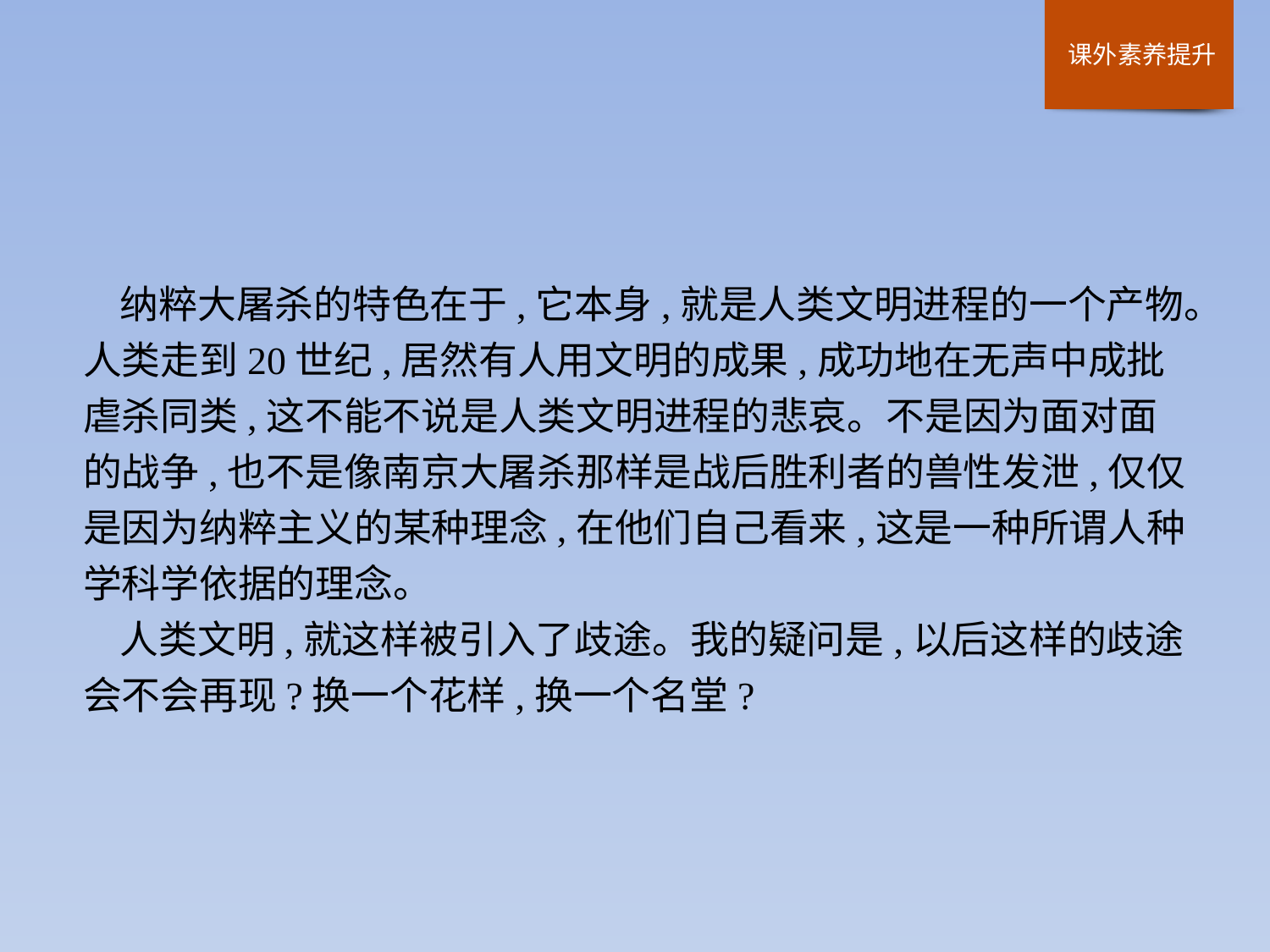

纳粹大屠杀的特色在于,它本身,就是人类文明进程的一个产物。人类走到20世纪,居然有人用文明的成果,成功地在无声中成批虐杀同类,这不能不说是人类文明进程的悲哀。不是因为面对面的战争,也不是像南京大屠杀那样是战后胜利者的兽性发泄,仅仅是因为纳粹主义的某种理念,在他们自己看来,这是一种所谓人种学科学依据的理念。
人类文明,就这样被引入了歧途。我的疑问是,以后这样的歧途会不会再现?换一个花样,换一个名堂?